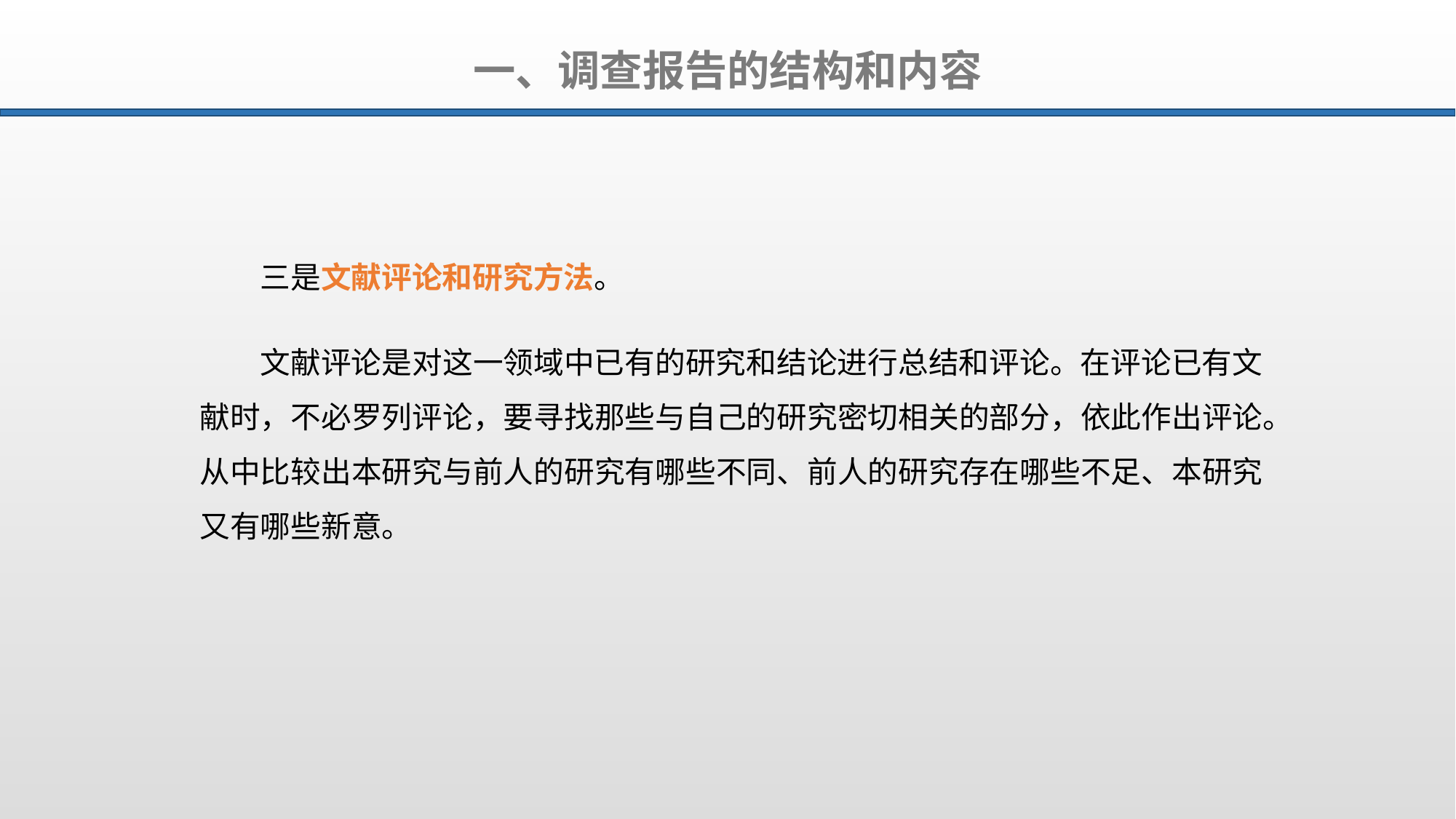

一、调查报告的结构和内容

三是文献评论和研究方法。
文献评论是对这一领域中已有的研究和结论进行总结和评论。在评论已有文献时，不必罗列评论，要寻找那些与自己的研究密切相关的部分，依此作出评论。从中比较出本研究与前人的研究有哪些不同、前人的研究存在哪些不足、本研究又有哪些新意。